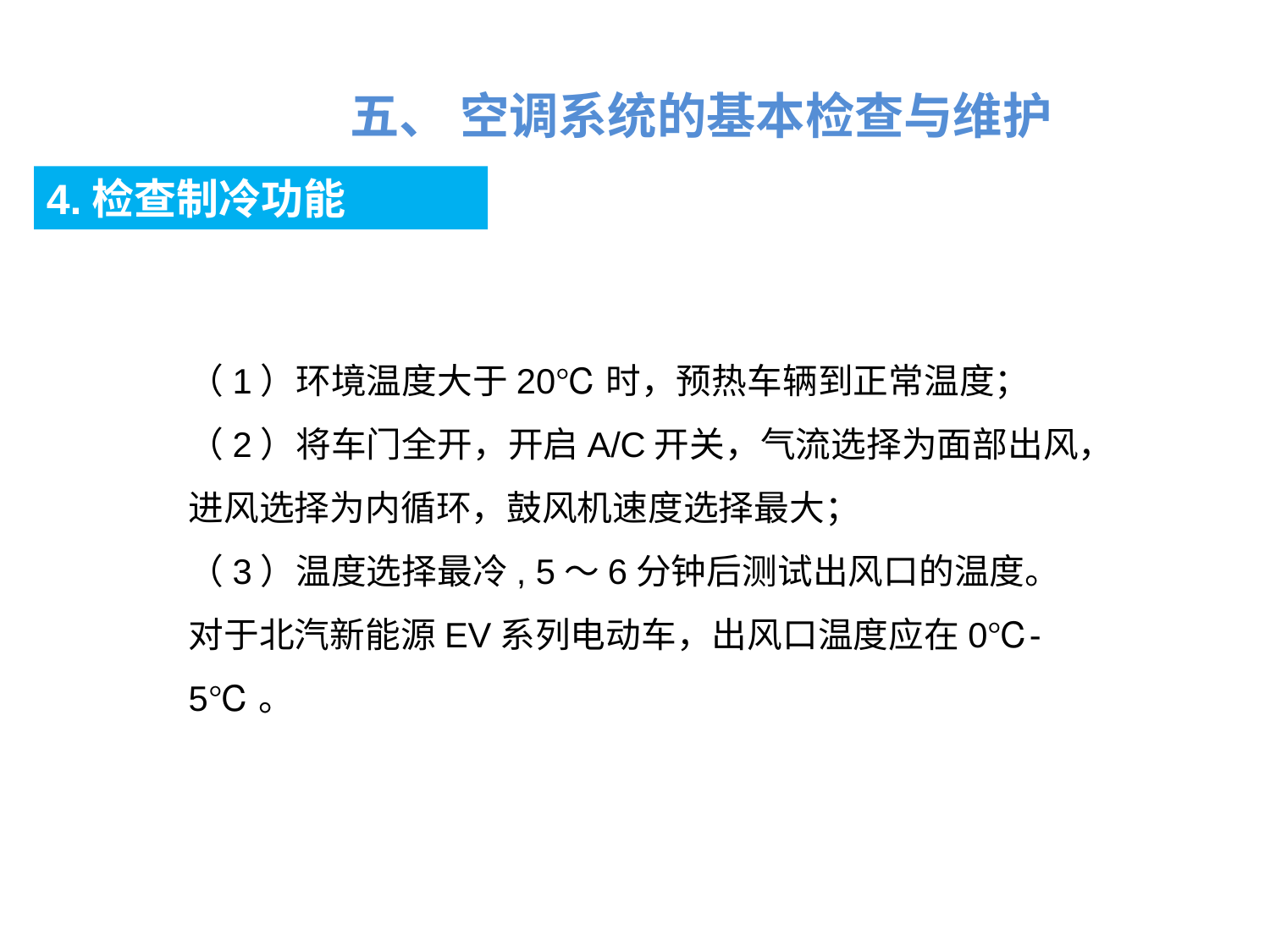

五、 空调系统的基本检查与维护
4.检查制冷功能
（1）环境温度大于20℃时，预热车辆到正常温度；
（2）将车门全开，开启A/C开关，气流选择为面部出风，进风选择为内循环，鼓风机速度选择最大；
（3）温度选择最冷, 5～6分钟后测试出风口的温度。对于北汽新能源EV系列电动车，出风口温度应在0℃-5℃。